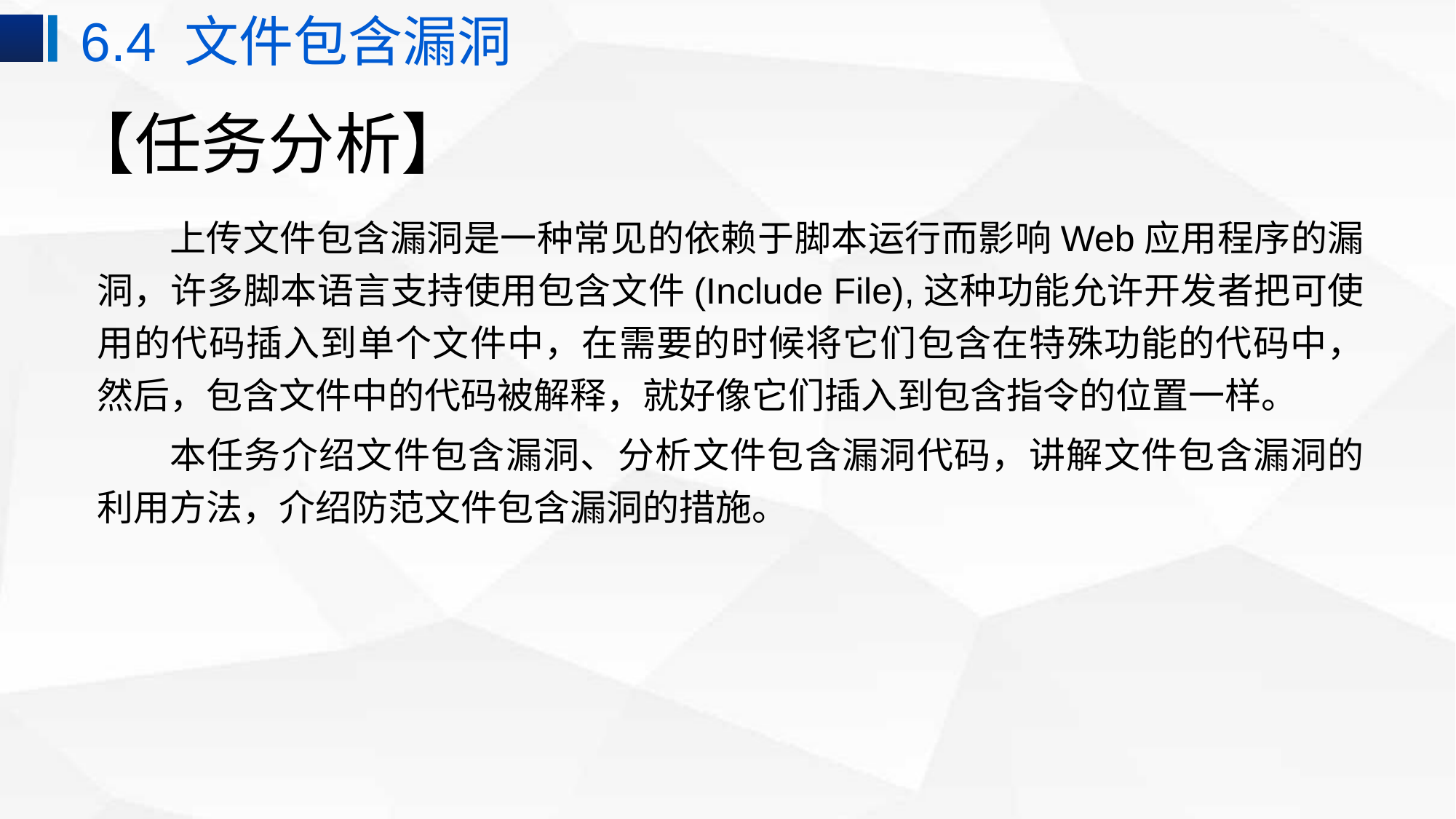

6.4 文件包含漏洞

# 【任务分析】
上传文件包含漏洞是一种常见的依赖于脚本运行而影响Web应用程序的漏洞，许多脚本语言支持使用包含文件(Include File),这种功能允许开发者把可使用的代码插入到单个文件中，在需要的时候将它们包含在特殊功能的代码中，然后，包含文件中的代码被解释，就好像它们插入到包含指令的位置一样。
本任务介绍文件包含漏洞、分析文件包含漏洞代码，讲解文件包含漏洞的利用方法，介绍防范文件包含漏洞的措施。